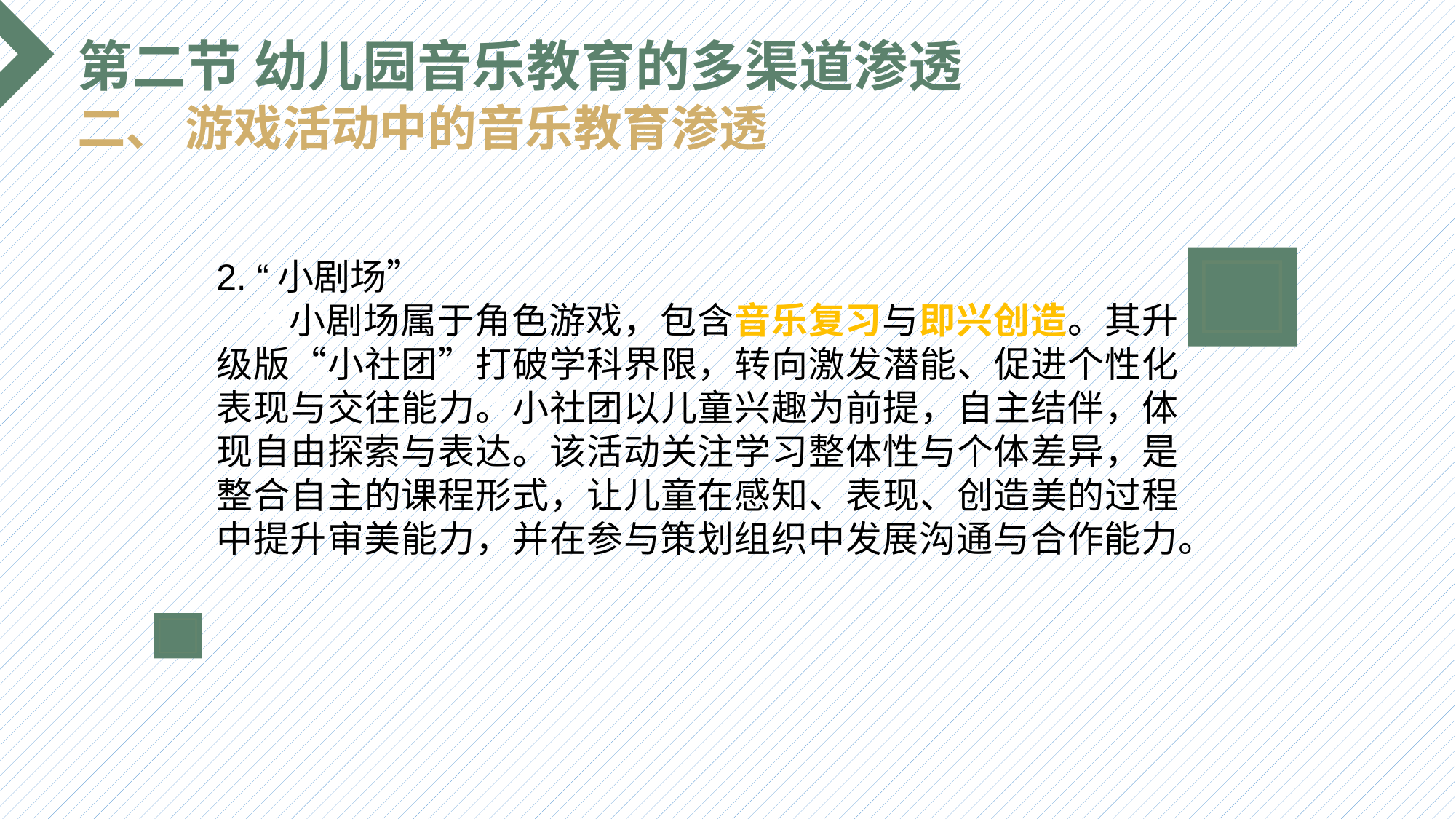

第二节 幼儿园音乐教育的多渠道渗透
二、 游戏活动中的音乐教育渗透

2. “小剧场”
 小剧场属于角色游戏，包含音乐复习与即兴创造。其升级版“小社团”打破学科界限，转向激发潜能、促进个性化表现与交往能力。小社团以儿童兴趣为前提，自主结伴，体现自由探索与表达。该活动关注学习整体性与个体差异，是整合自主的课程形式，让儿童在感知、表现、创造美的过程中提升审美能力，并在参与策划组织中发展沟通与合作能力。

选题背景
输入您的内容，请简要说明，言简意赅即可输入您的内容，请简要说明，言简意赅即可输入您的内容，请简要说明，言简意赅即可输入您的内容，请简要说明，言简意赅即可